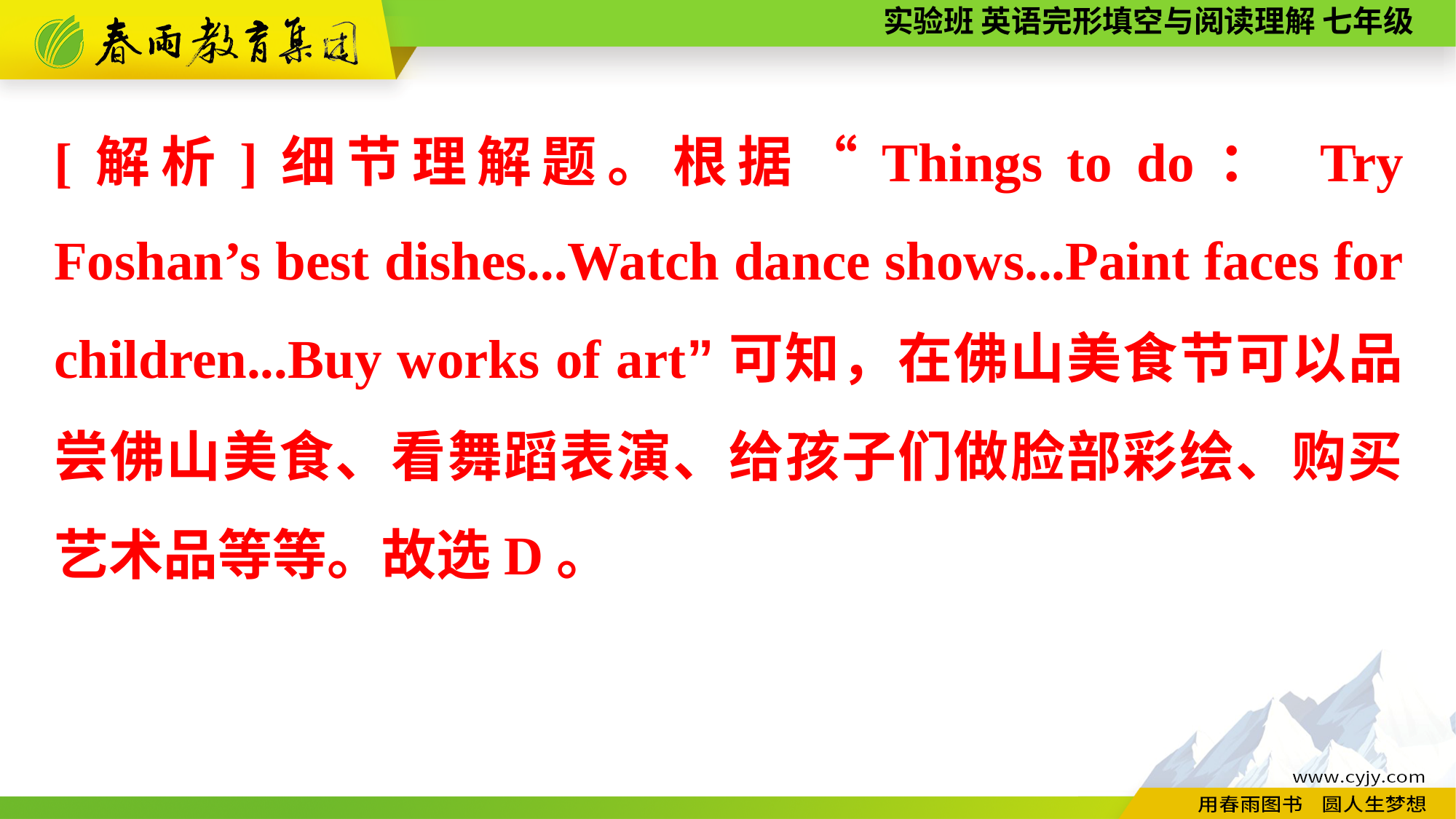

[解析]细节理解题。根据“Things to do： Try Foshan’s best dishes...Watch dance shows...Paint faces for children...Buy works of art”可知，在佛山美食节可以品尝佛山美食、看舞蹈表演、给孩子们做脸部彩绘、购买艺术品等等。故选D。